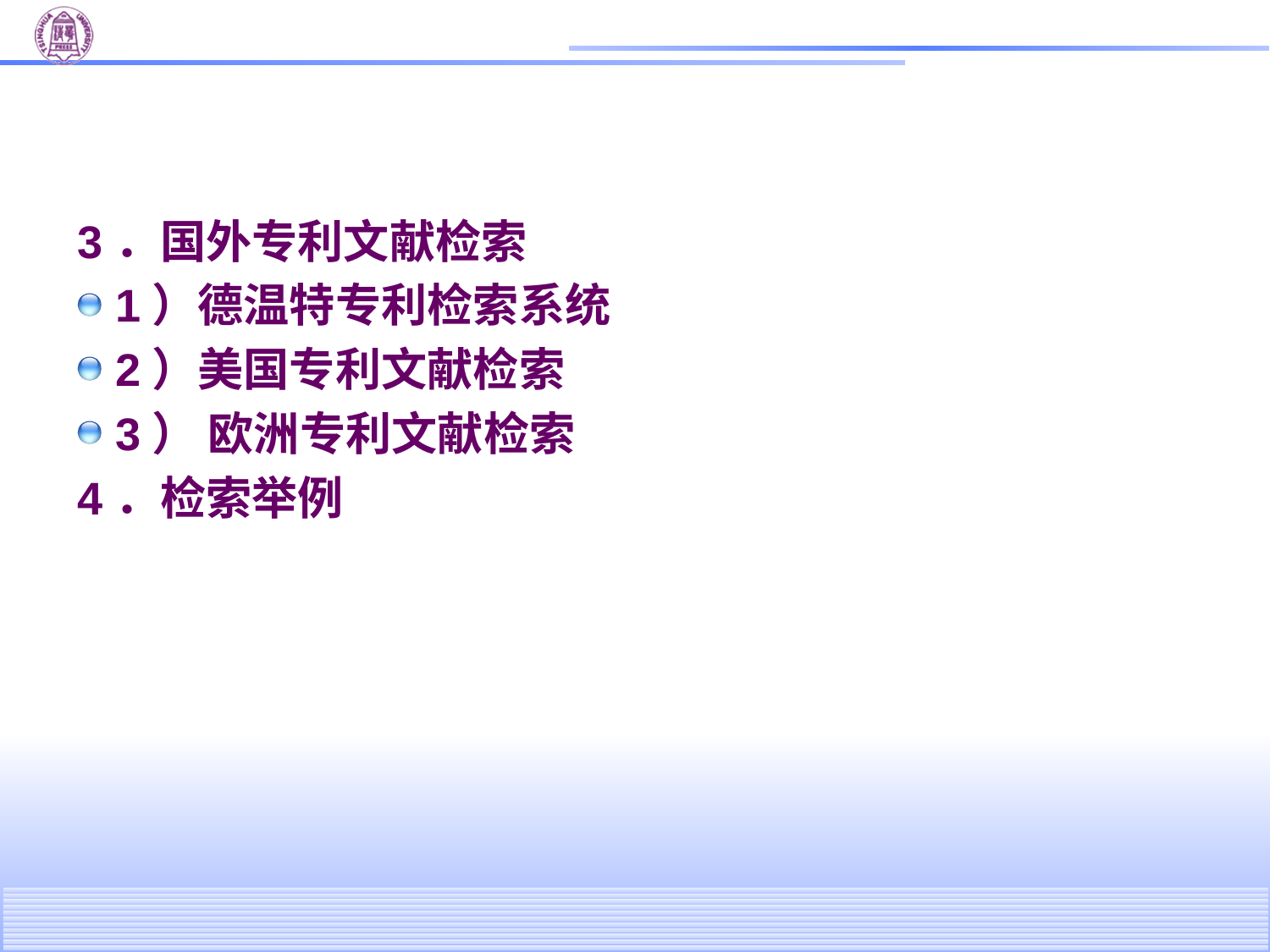

#
3．国外专利文献检索
1）德温特专利检索系统
2）美国专利文献检索
3） 欧洲专利文献检索
4．检索举例